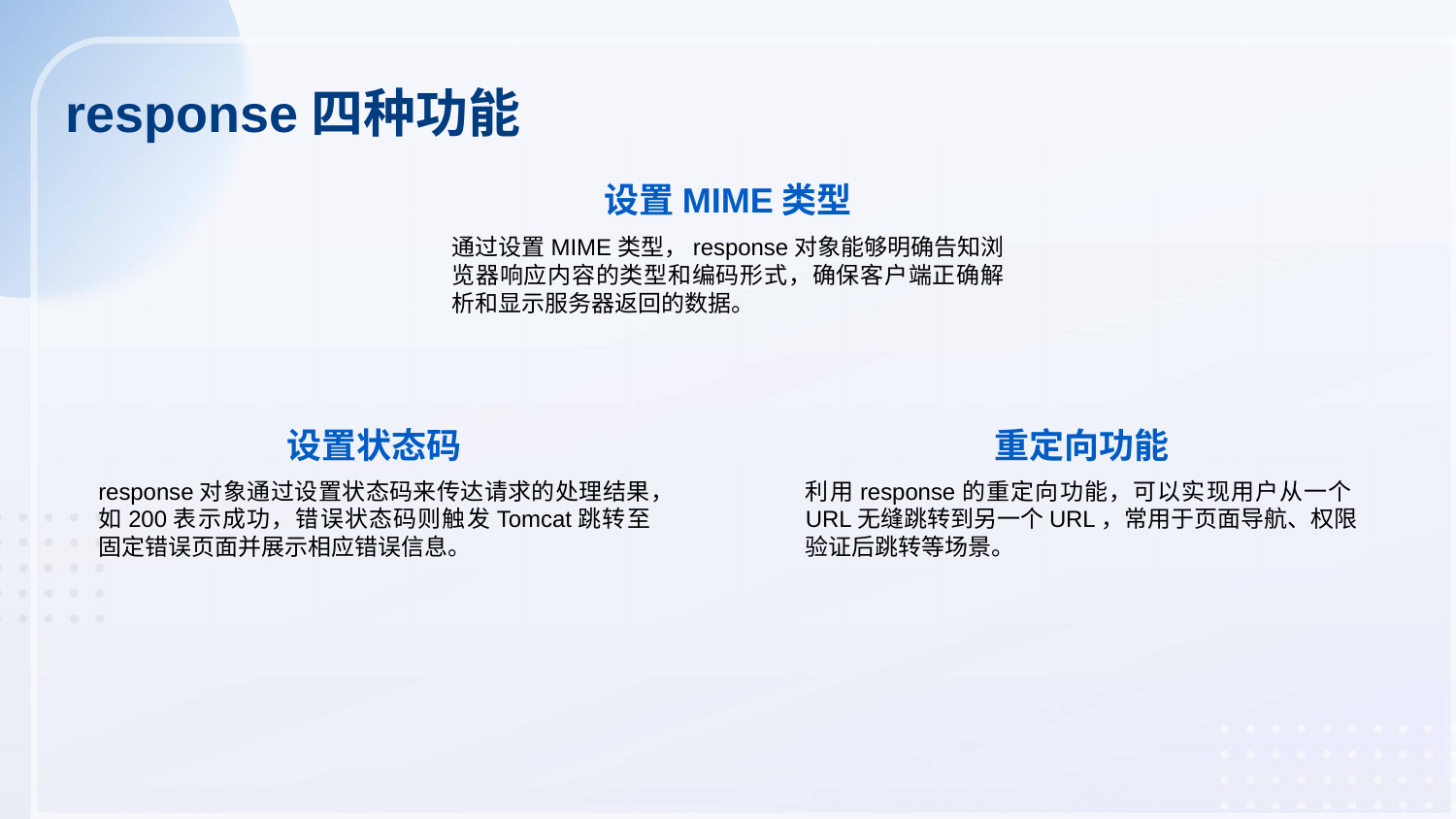

response四种功能
设置MIME类型
通过设置MIME类型，response对象能够明确告知浏览器响应内容的类型和编码形式，确保客户端正确解析和显示服务器返回的数据。
设置状态码
重定向功能
response对象通过设置状态码来传达请求的处理结果，如200表示成功，错误状态码则触发Tomcat跳转至固定错误页面并展示相应错误信息。
利用response的重定向功能，可以实现用户从一个URL无缝跳转到另一个URL，常用于页面导航、权限验证后跳转等场景。